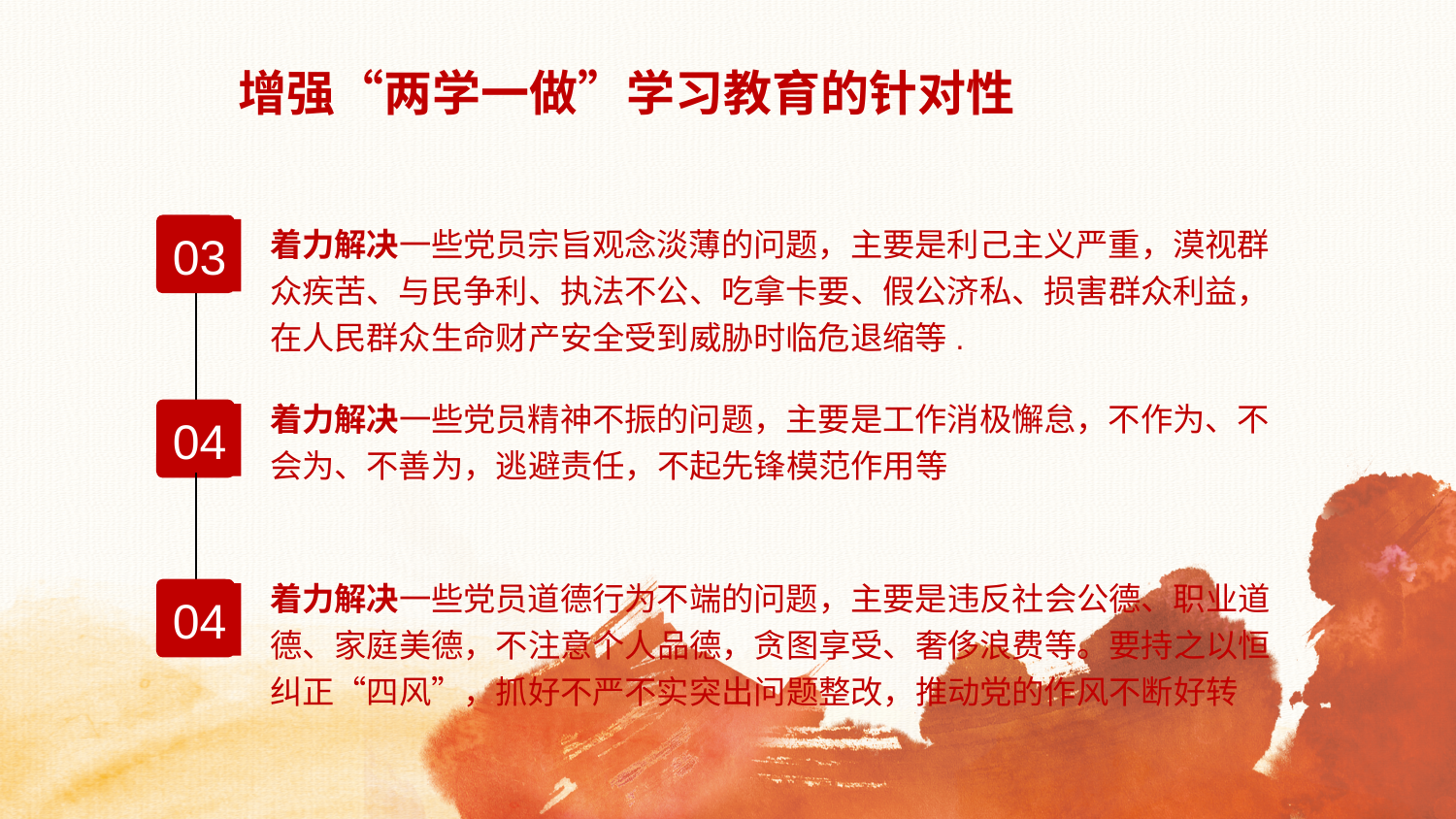

# 增强“两学一做”学习教育的针对性
着力解决一些党员宗旨观念淡薄的问题，主要是利己主义严重，漠视群众疾苦、与民争利、执法不公、吃拿卡要、假公济私、损害群众利益，在人民群众生命财产安全受到威胁时临危退缩等.

03
着力解决一些党员精神不振的问题，主要是工作消极懈怠，不作为、不会为、不善为，逃避责任，不起先锋模范作用等

04
着力解决一些党员道德行为不端的问题，主要是违反社会公德、职业道德、家庭美德，不注意个人品德，贪图享受、奢侈浪费等。要持之以恒纠正“四风”，抓好不严不实突出问题整改，推动党的作风不断好转

04